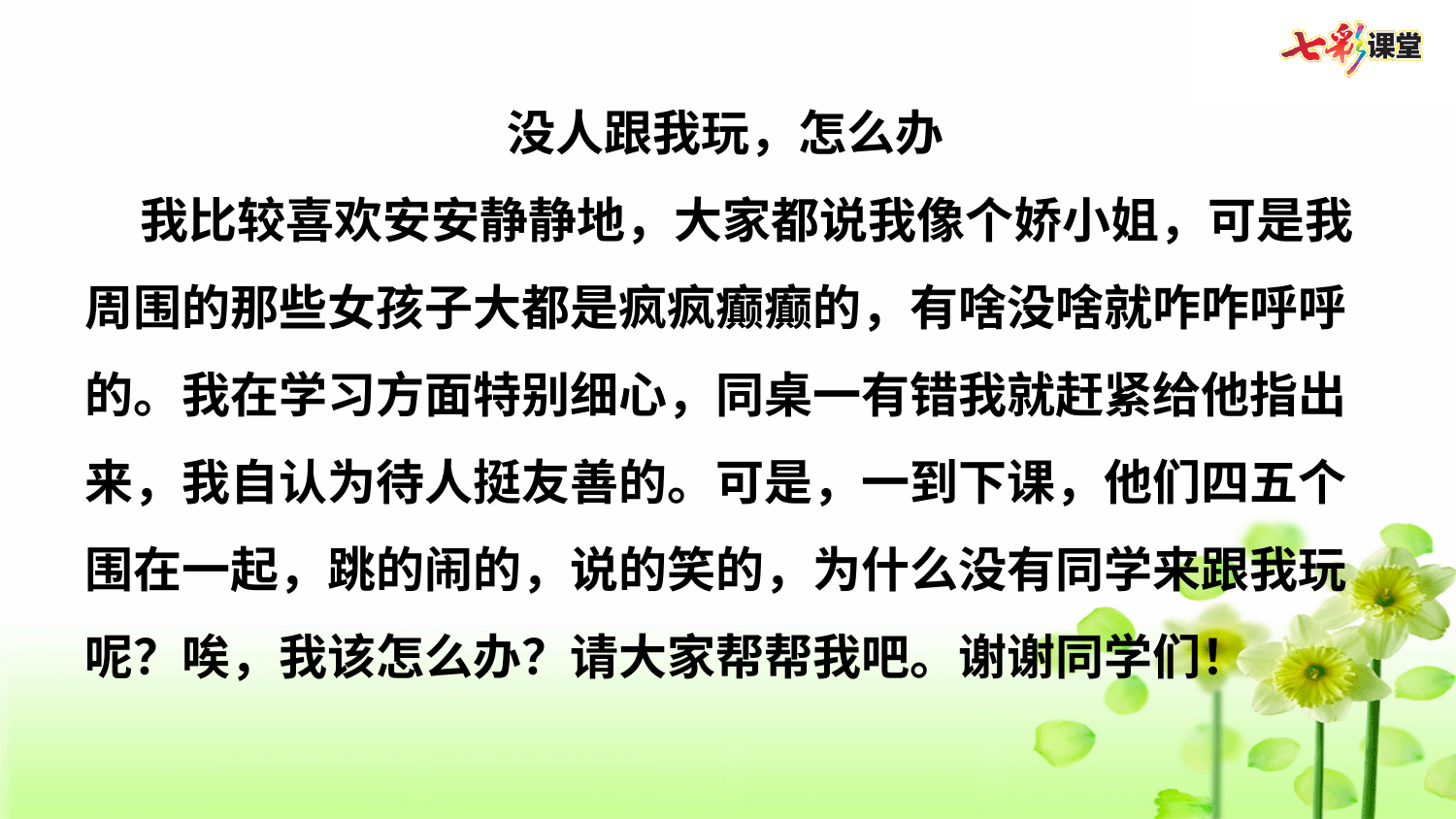

没人跟我玩，怎么办
    我比较喜欢安安静静地，大家都说我像个娇小姐，可是我周围的那些女孩子大都是疯疯癫癫的，有啥没啥就咋咋呼呼的。我在学习方面特别细心，同桌一有错我就赶紧给他指出来，我自认为待人挺友善的。可是，一到下课，他们四五个围在一起，跳的闹的，说的笑的，为什么没有同学来跟我玩呢？唉，我该怎么办？请大家帮帮我吧。谢谢同学们！